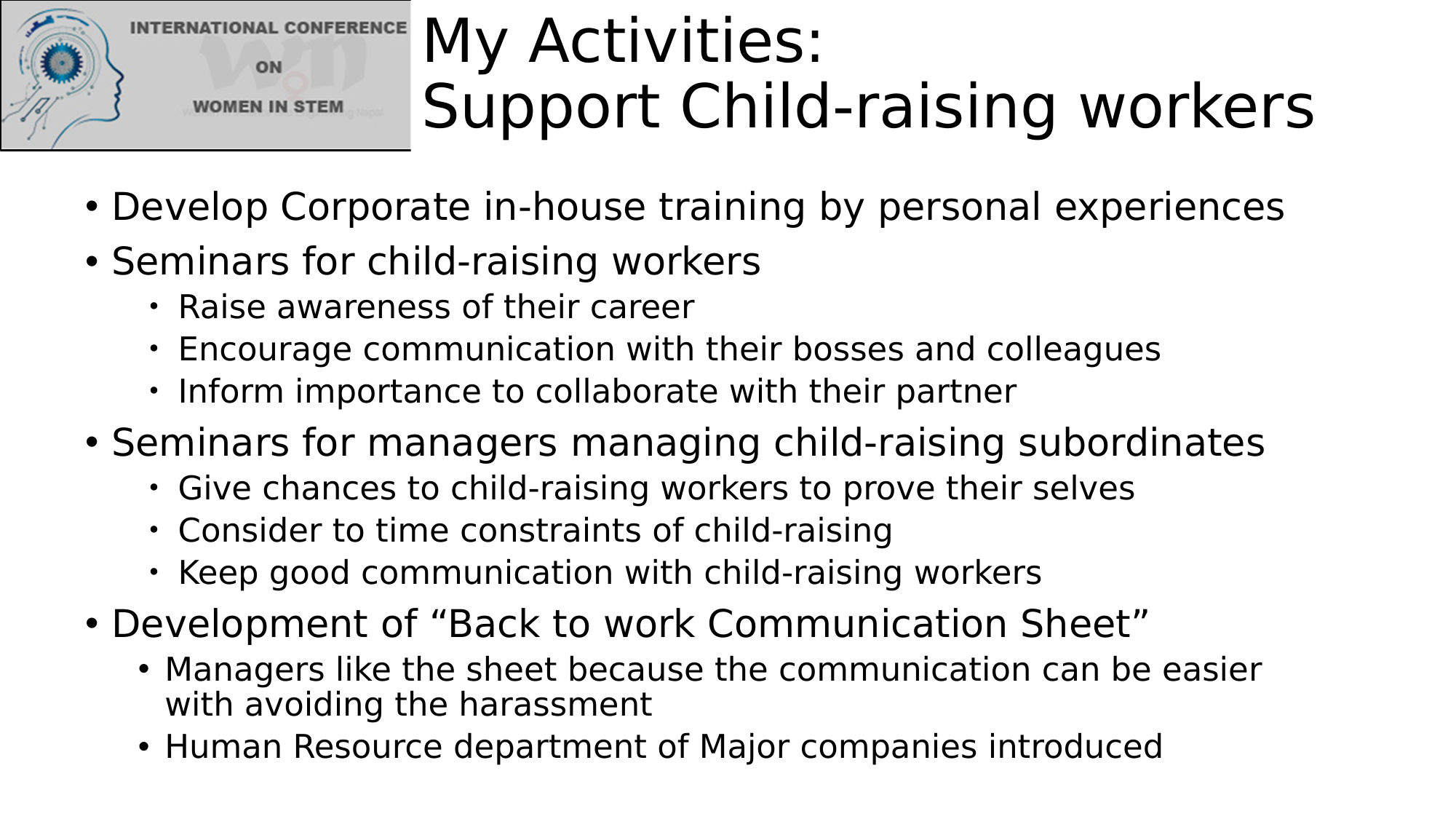

# My Activities: Support Child-raising workers
Develop Corporate in-house training by personal experiences
Seminars for child-raising workers
・Raise awareness of their career
・Encourage communication with their bosses and colleagues
・Inform importance to collaborate with their partner
Seminars for managers managing child-raising subordinates
・Give chances to child-raising workers to prove their selves
・Consider to time constraints of child-raising
・Keep good communication with child-raising workers
Development of “Back to work Communication Sheet”
Managers like the sheet because the communication can be easier with avoiding the harassment
Human Resource department of Major companies introduced